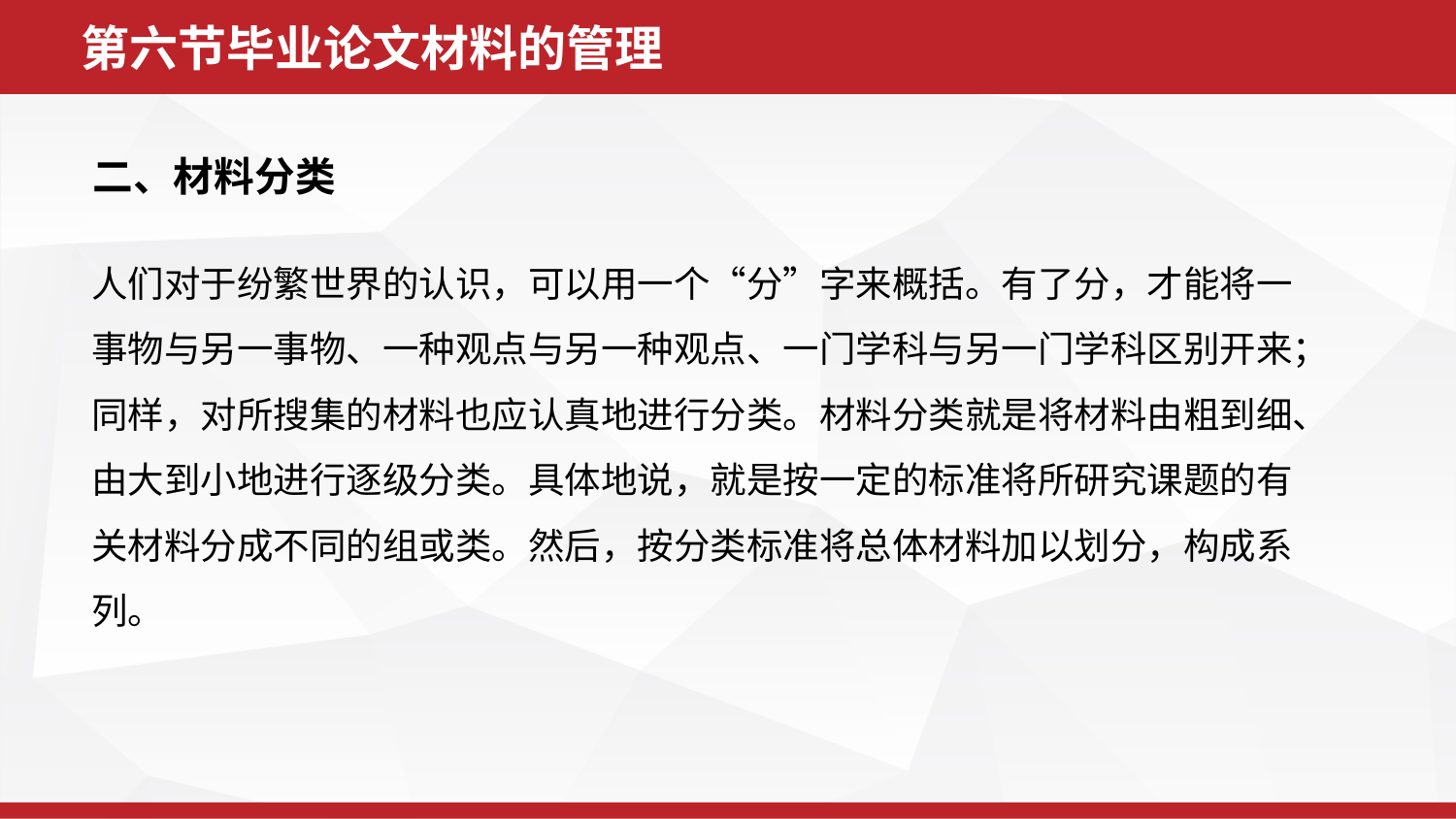

第六节毕业论文材料的管理
二、材料分类
人们对于纷繁世界的认识，可以用一个“分”字来概括。有了分，才能将一事物与另一事物、一种观点与另一种观点、一门学科与另一门学科区别开来；同样，对所搜集的材料也应认真地进行分类。材料分类就是将材料由粗到细、由大到小地进行逐级分类。具体地说，就是按一定的标准将所研究课题的有关材料分成不同的组或类。然后，按分类标准将总体材料加以划分，构成系列。